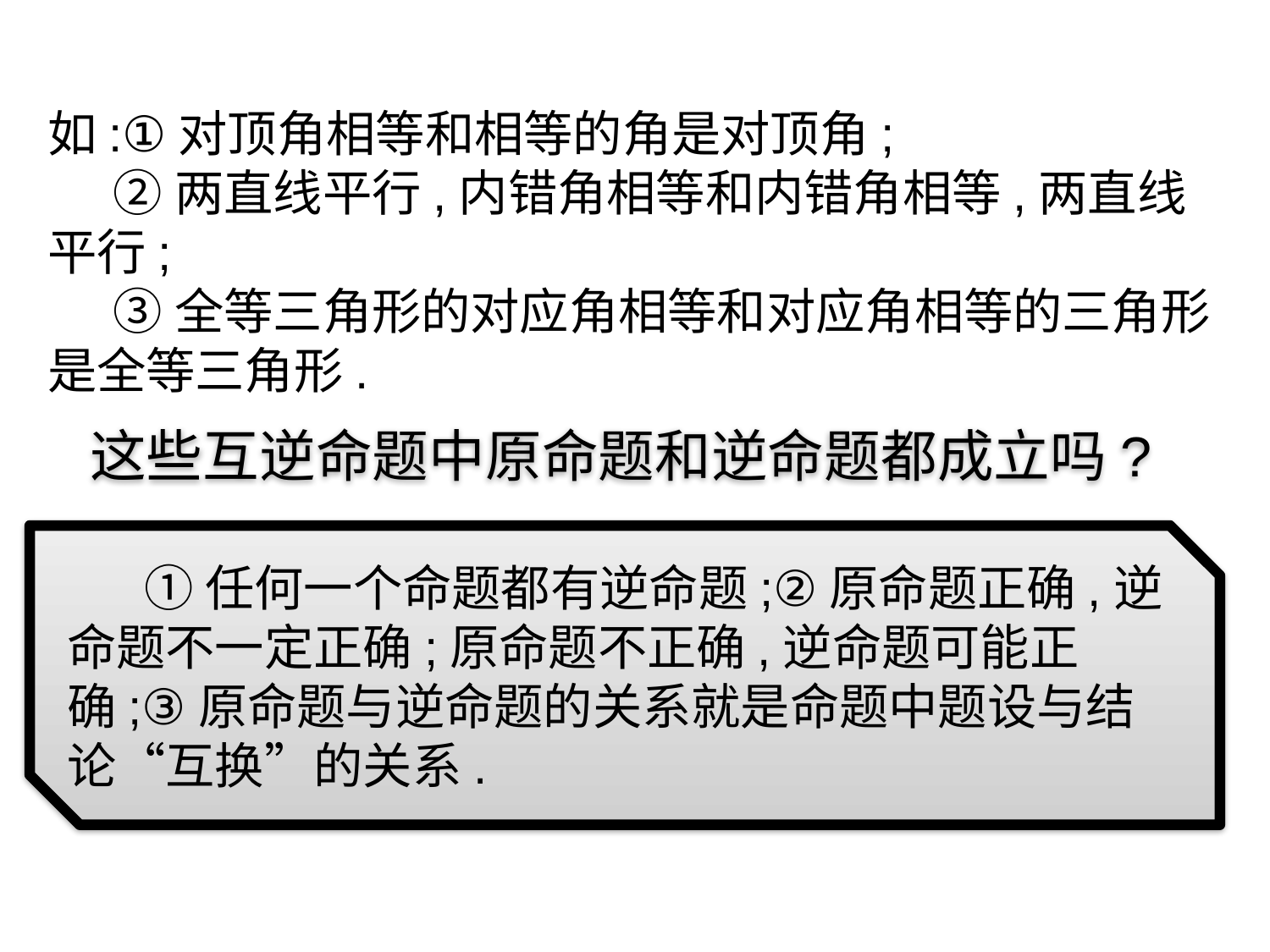

如:①对顶角相等和相等的角是对顶角;
      ②两直线平行,内错角相等和内错角相等,两直线平行;
      ③全等三角形的对应角相等和对应角相等的三角形是全等三角形.
这些互逆命题中原命题和逆命题都成立吗?
       ①任何一个命题都有逆命题;②原命题正确,逆命题不一定正确;原命题不正确,逆命题可能正确;③原命题与逆命题的关系就是命题中题设与结论“互换”的关系.